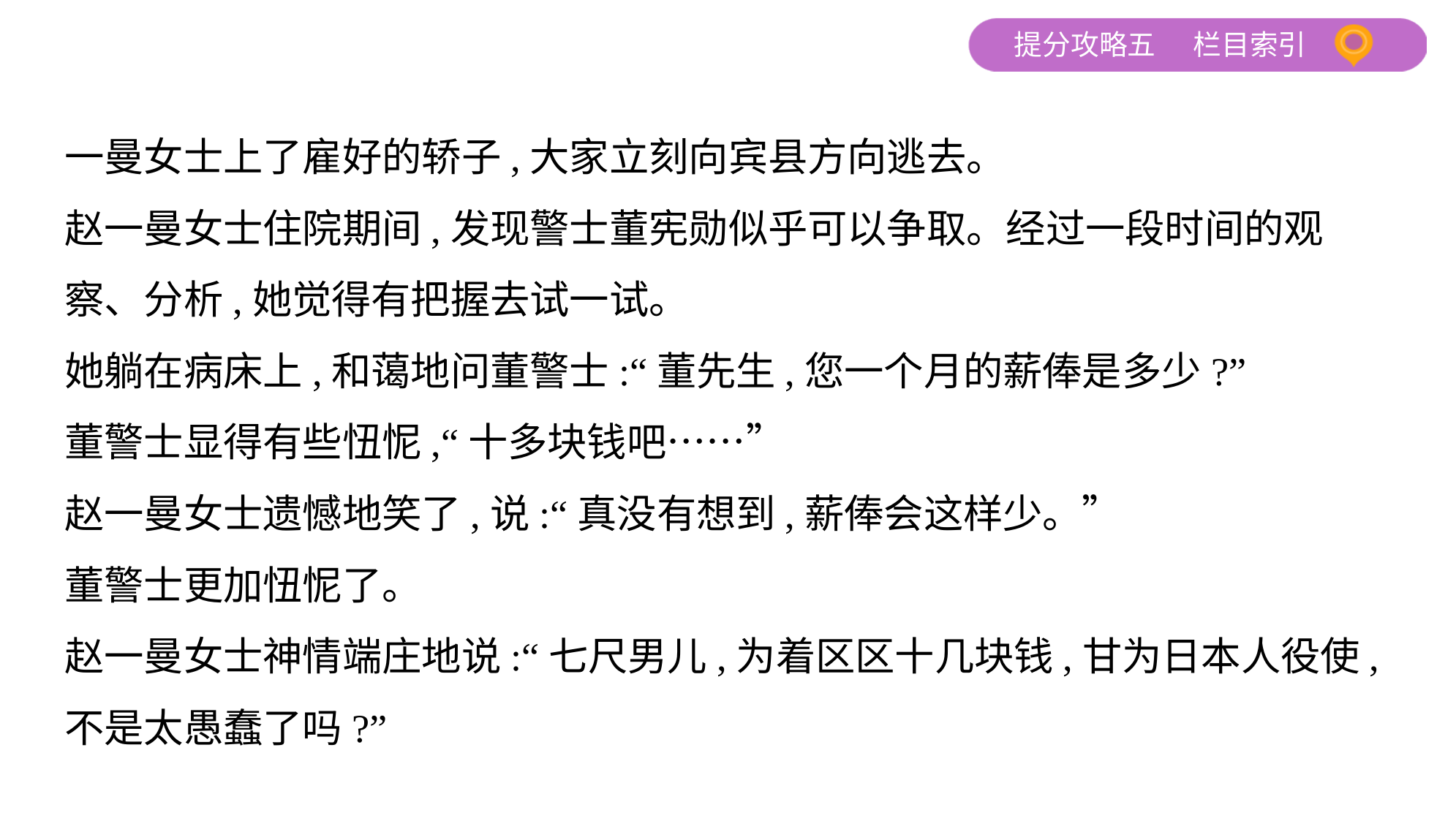

一曼女士上了雇好的轿子,大家立刻向宾县方向逃去。
赵一曼女士住院期间,发现警士董宪勋似乎可以争取。经过一段时间的观
察、分析,她觉得有把握去试一试。
她躺在病床上,和蔼地问董警士:“董先生,您一个月的薪俸是多少?”
董警士显得有些忸怩,“十多块钱吧……”
赵一曼女士遗憾地笑了,说:“真没有想到,薪俸会这样少。”
董警士更加忸怩了。
赵一曼女士神情端庄地说:“七尺男儿,为着区区十几块钱,甘为日本人役使,
不是太愚蠢了吗?”